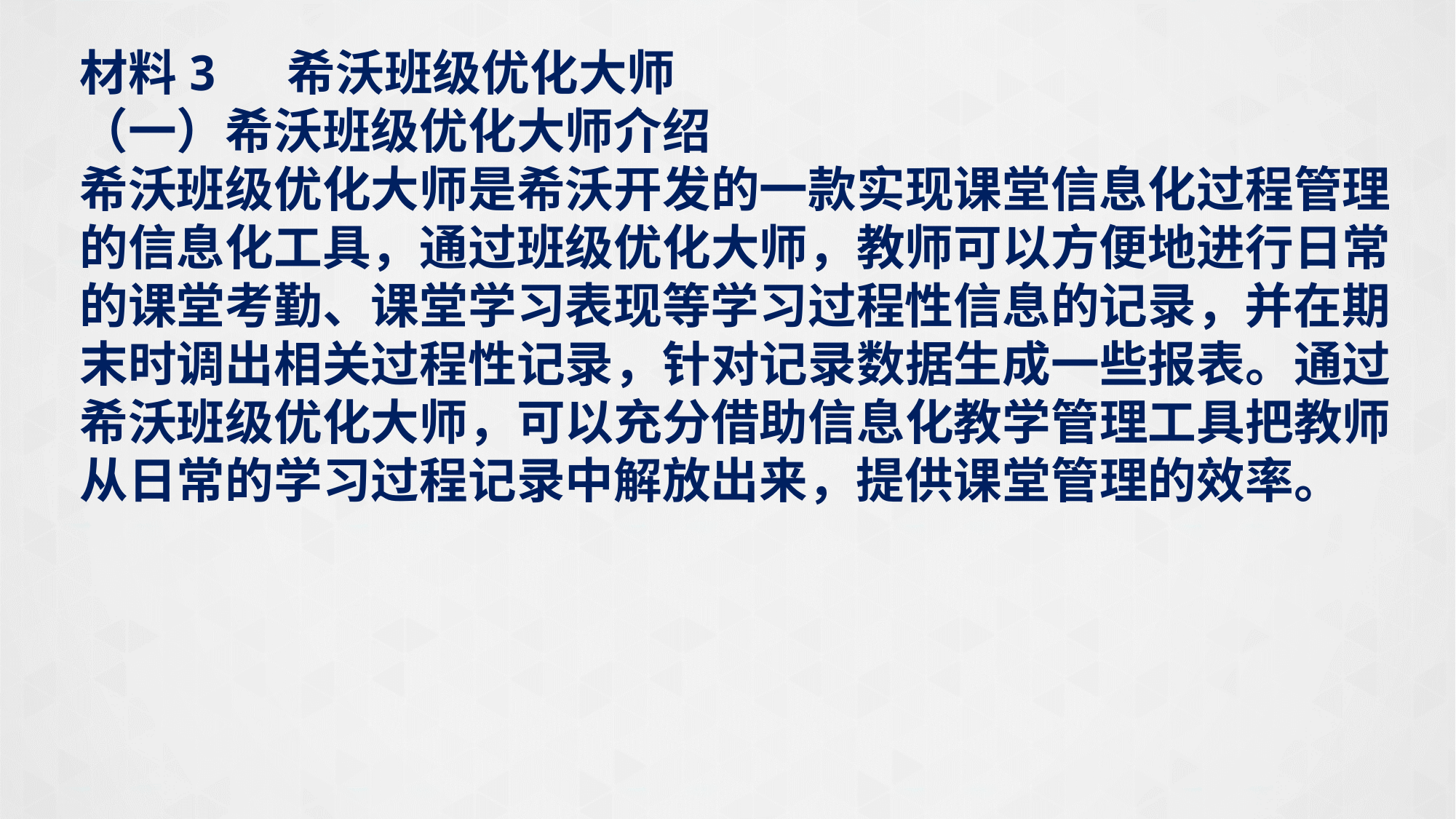

材料3  希沃班级优化大师
（一）希沃班级优化大师介绍
希沃班级优化大师是希沃开发的一款实现课堂信息化过程管理的信息化工具，通过班级优化大师，教师可以方便地进行日常的课堂考勤、课堂学习表现等学习过程性信息的记录，并在期末时调出相关过程性记录，针对记录数据生成一些报表。通过希沃班级优化大师，可以充分借助信息化教学管理工具把教师从日常的学习过程记录中解放出来，提供课堂管理的效率。